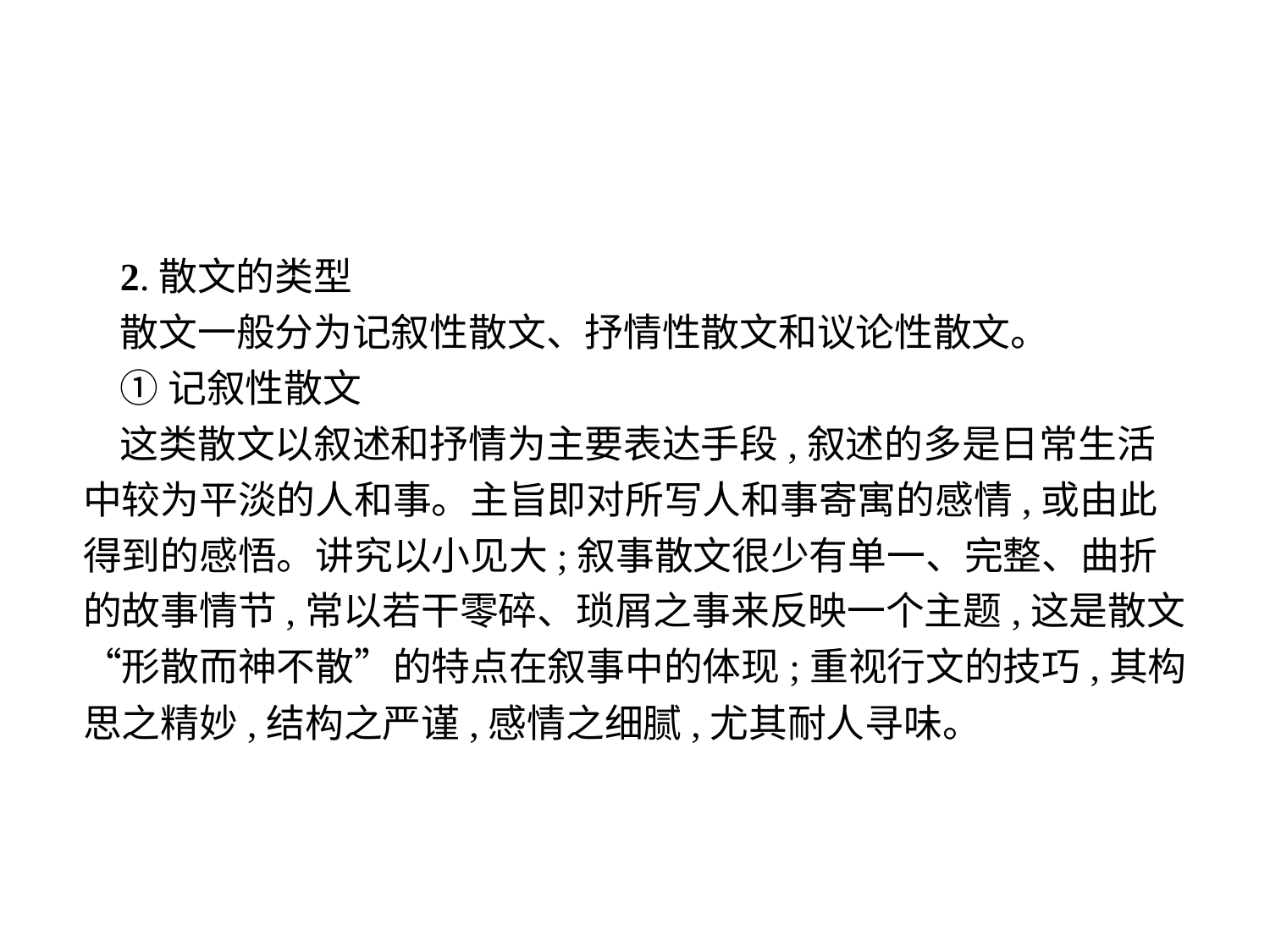

2.散文的类型
散文一般分为记叙性散文、抒情性散文和议论性散文。
①记叙性散文
这类散文以叙述和抒情为主要表达手段,叙述的多是日常生活中较为平淡的人和事。主旨即对所写人和事寄寓的感情,或由此得到的感悟。讲究以小见大;叙事散文很少有单一、完整、曲折的故事情节,常以若干零碎、琐屑之事来反映一个主题,这是散文“形散而神不散”的特点在叙事中的体现;重视行文的技巧,其构思之精妙,结构之严谨,感情之细腻,尤其耐人寻味。
-3-